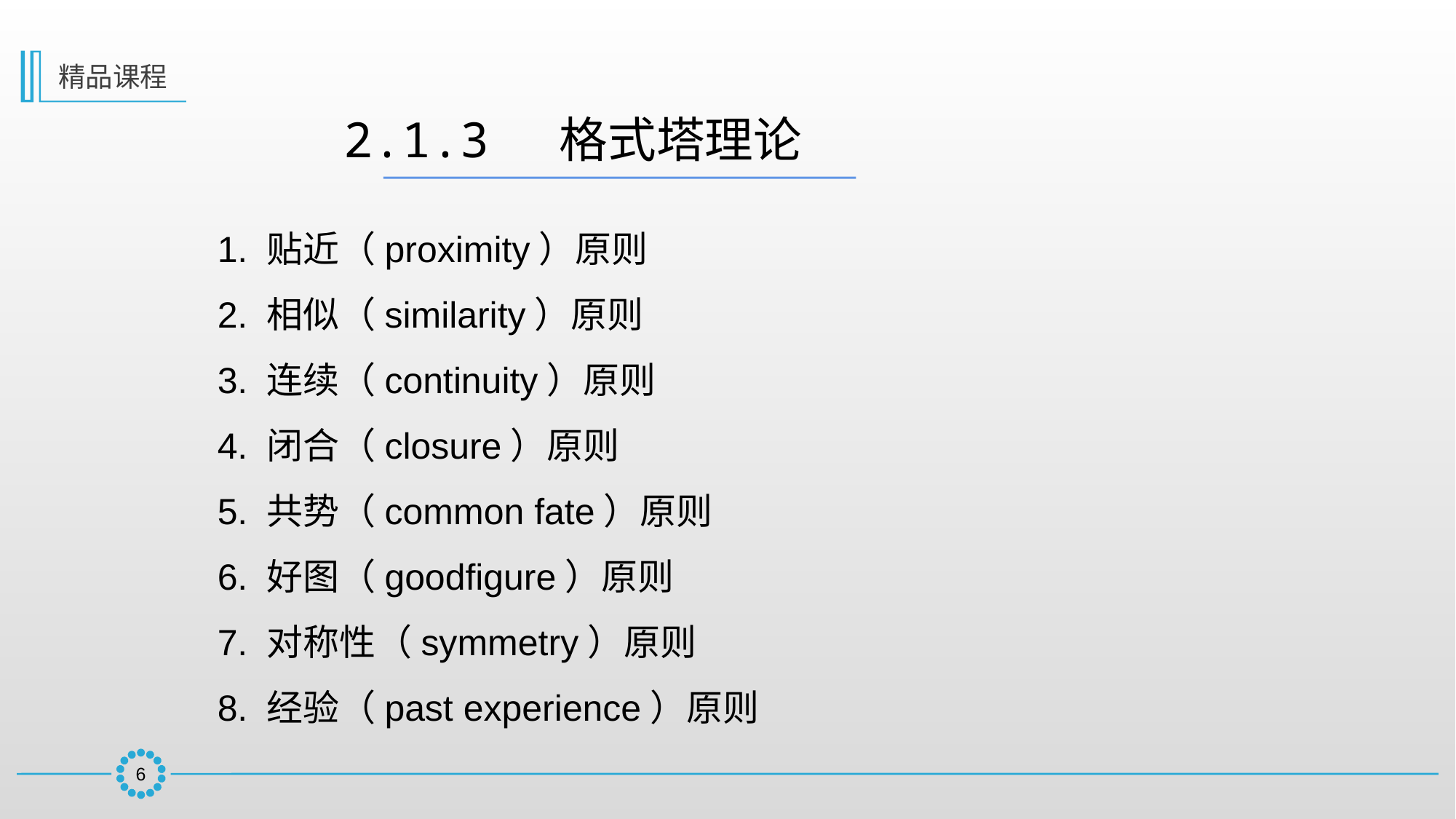

精品课程
2.1.3  格式塔理论

1. 贴近（proximity）原则
2. 相似（similarity）原则
3. 连续（continuity）原则
4. 闭合（closure）原则
5. 共势（common fate）原则
6. 好图（goodfigure）原则
7. 对称性（symmetry）原则
8. 经验（past experience）原则

6